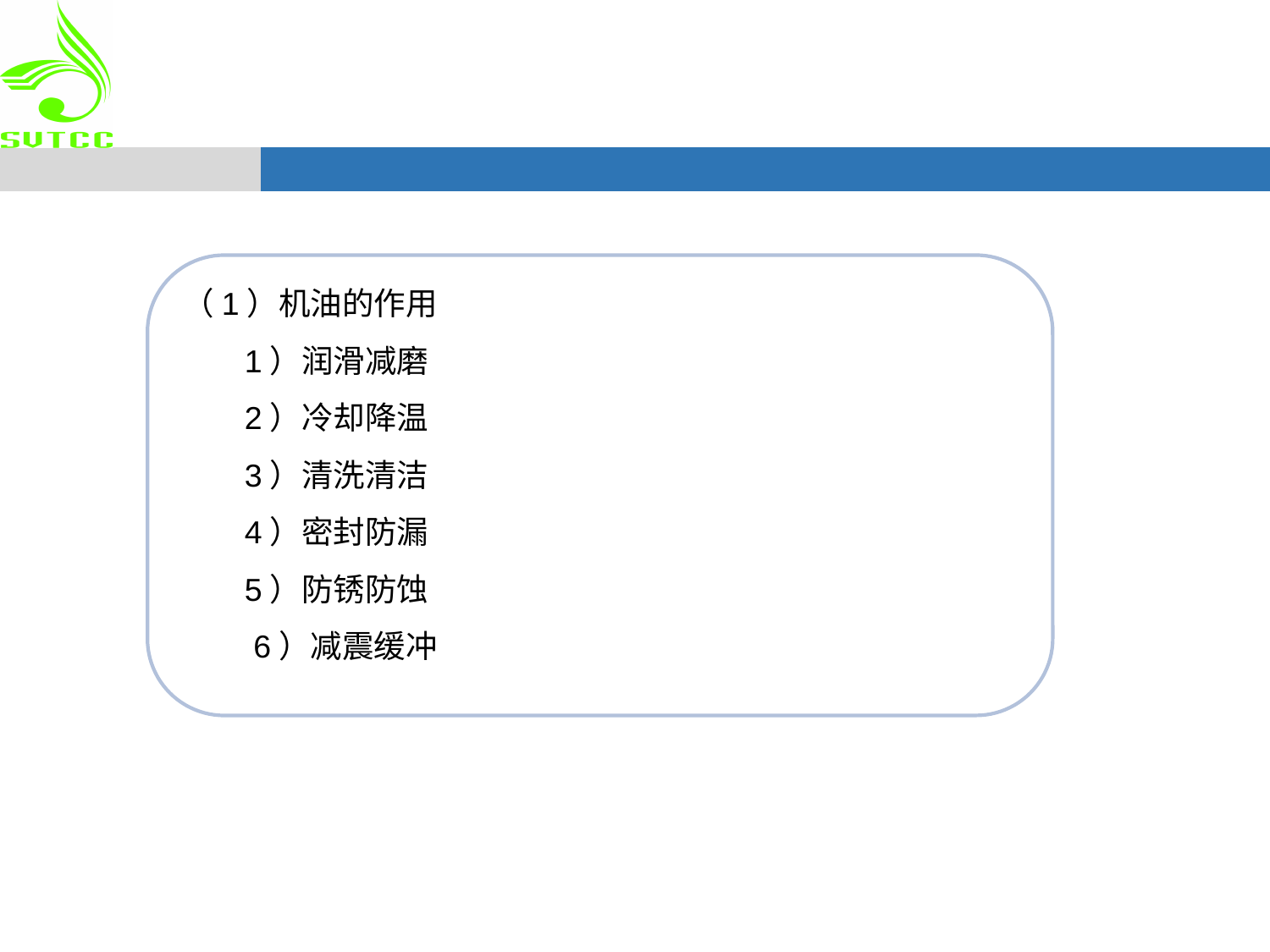

（1）机油的作用
       1）润滑减磨
       2）冷却降温
       3）清洗清洁
       4）密封防漏
       5）防锈防蚀
        6）减震缓冲